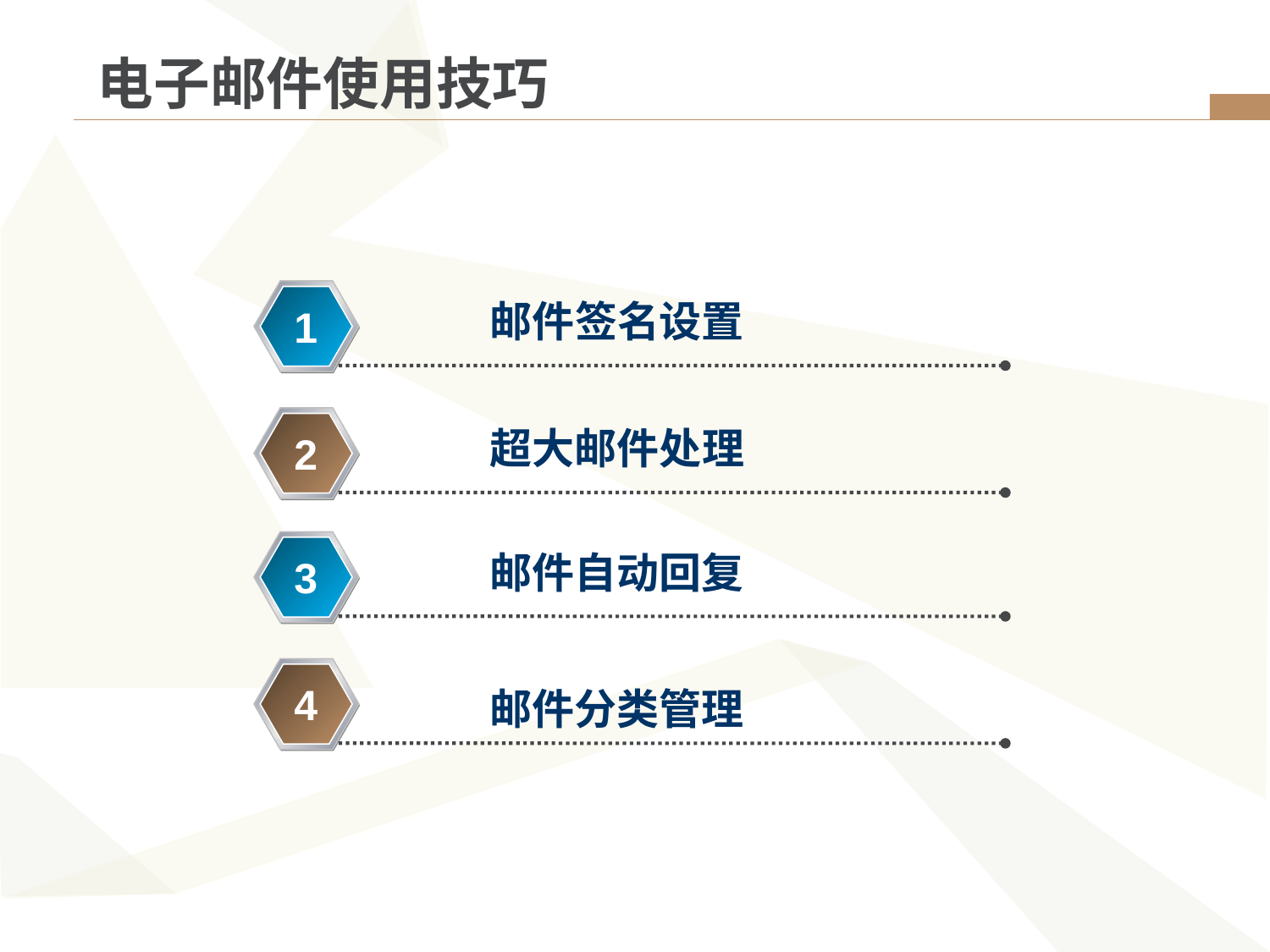

电子邮件使用技巧

邮件签名设置
1

超大邮件处理
2

邮件自动回复
3

4

邮件分类管理